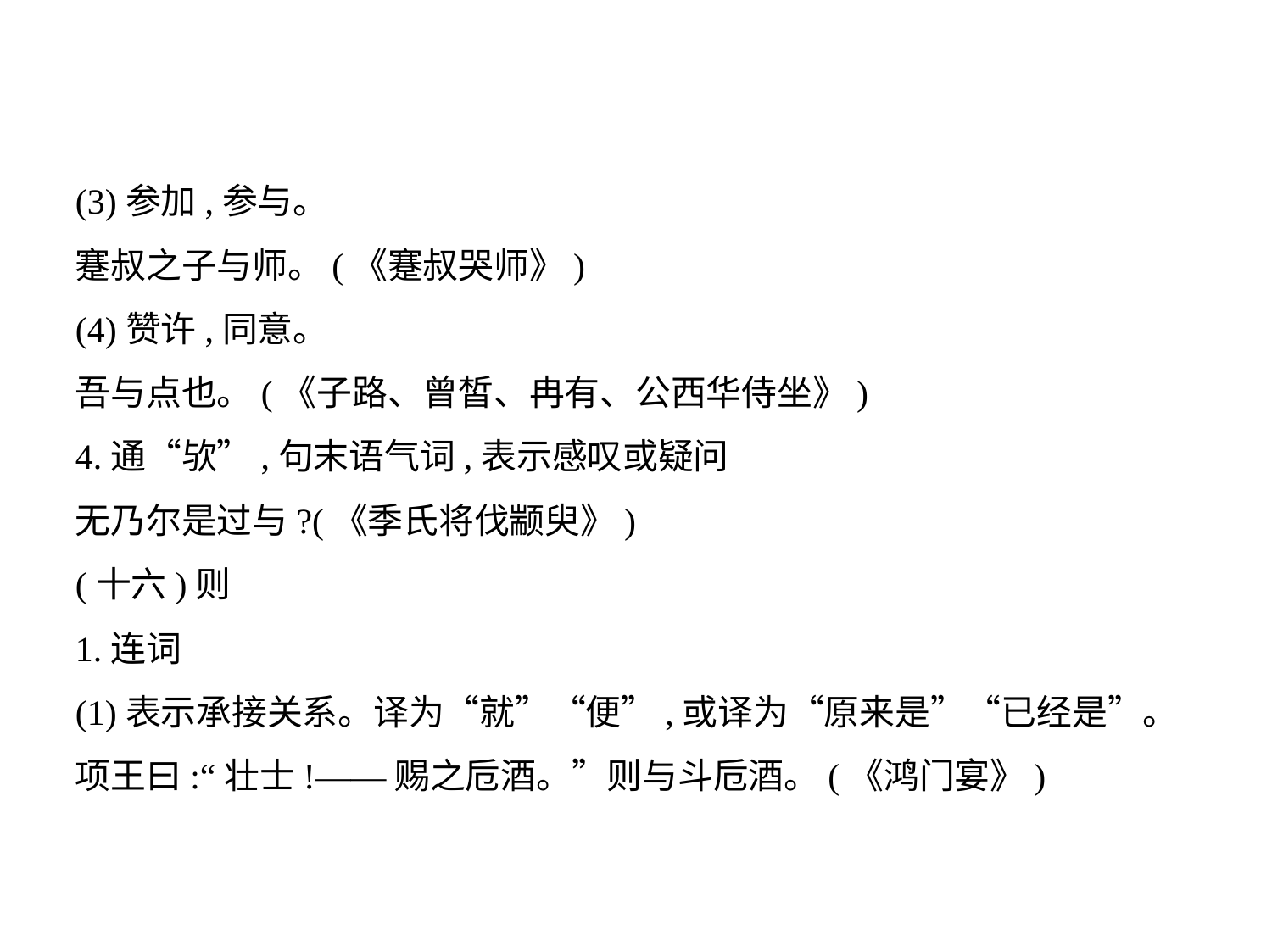

(3)参加,参与。
蹇叔之子与师。(《蹇叔哭师》)
(4)赞许,同意。
吾与点也。(《子路、曾皙、冉有、公西华侍坐》)
4.通“欤”,句末语气词,表示感叹或疑问
无乃尔是过与?(《季氏将伐颛臾》)
(十六)则
1.连词
(1)表示承接关系。译为“就”“便”,或译为“原来是”“已经是”。
项王曰:“壮士!——赐之卮酒。”则与斗卮酒。(《鸿门宴》)